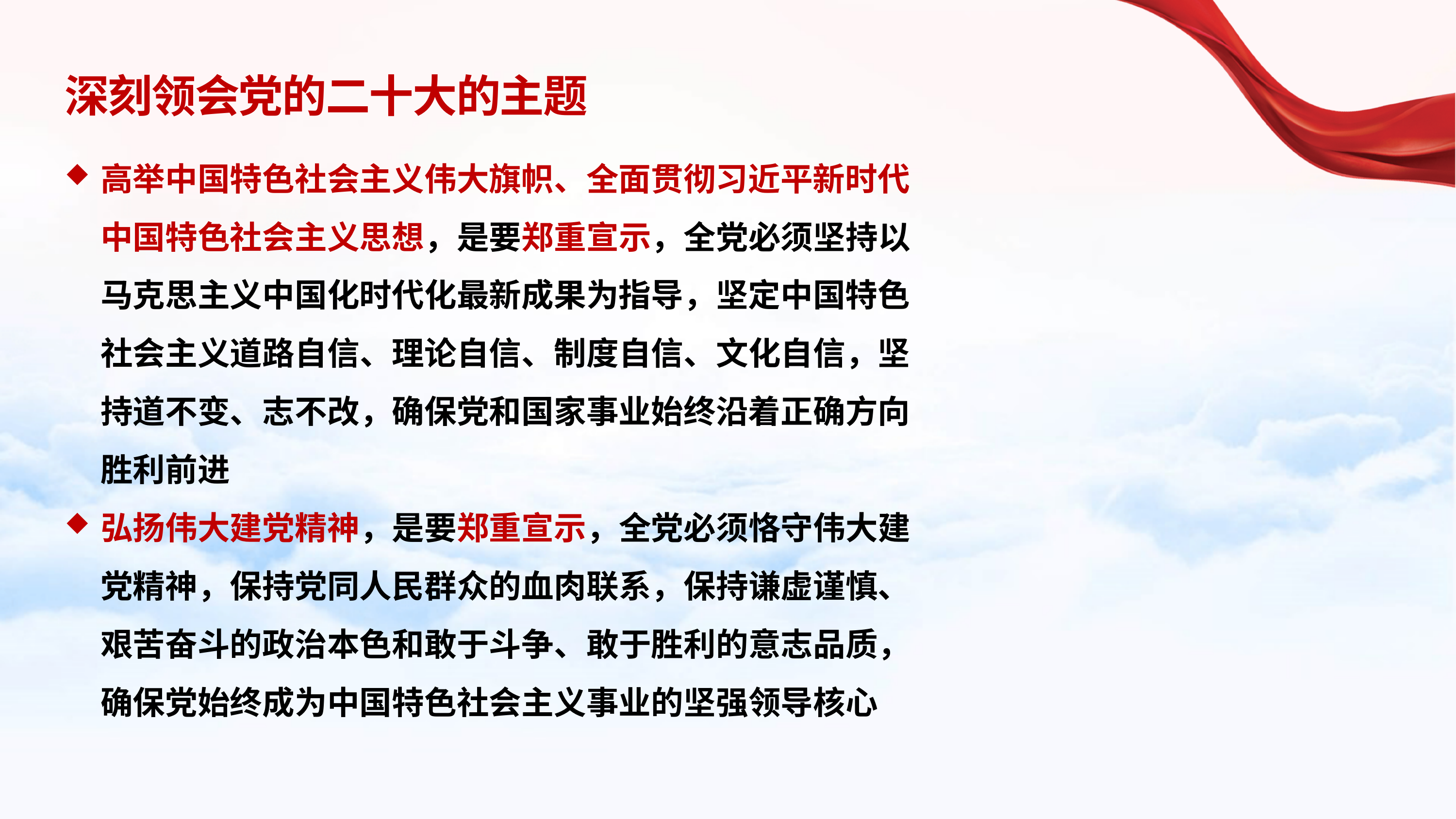

# 深刻领会党的二十大的主题
高举中国特色社会主义伟大旗帜、全面贯彻习近平新时代中国特色社会主义思想，是要郑重宣示，全党必须坚持以马克思主义中国化时代化最新成果为指导，坚定中国特色社会主义道路自信、理论自信、制度自信、文化自信，坚持道不变、志不改，确保党和国家事业始终沿着正确方向胜利前进
弘扬伟大建党精神，是要郑重宣示，全党必须恪守伟大建党精神，保持党同人民群众的血肉联系，保持谦虚谨慎、艰苦奋斗的政治本色和敢于斗争、敢于胜利的意志品质，确保党始终成为中国特色社会主义事业的坚强领导核心